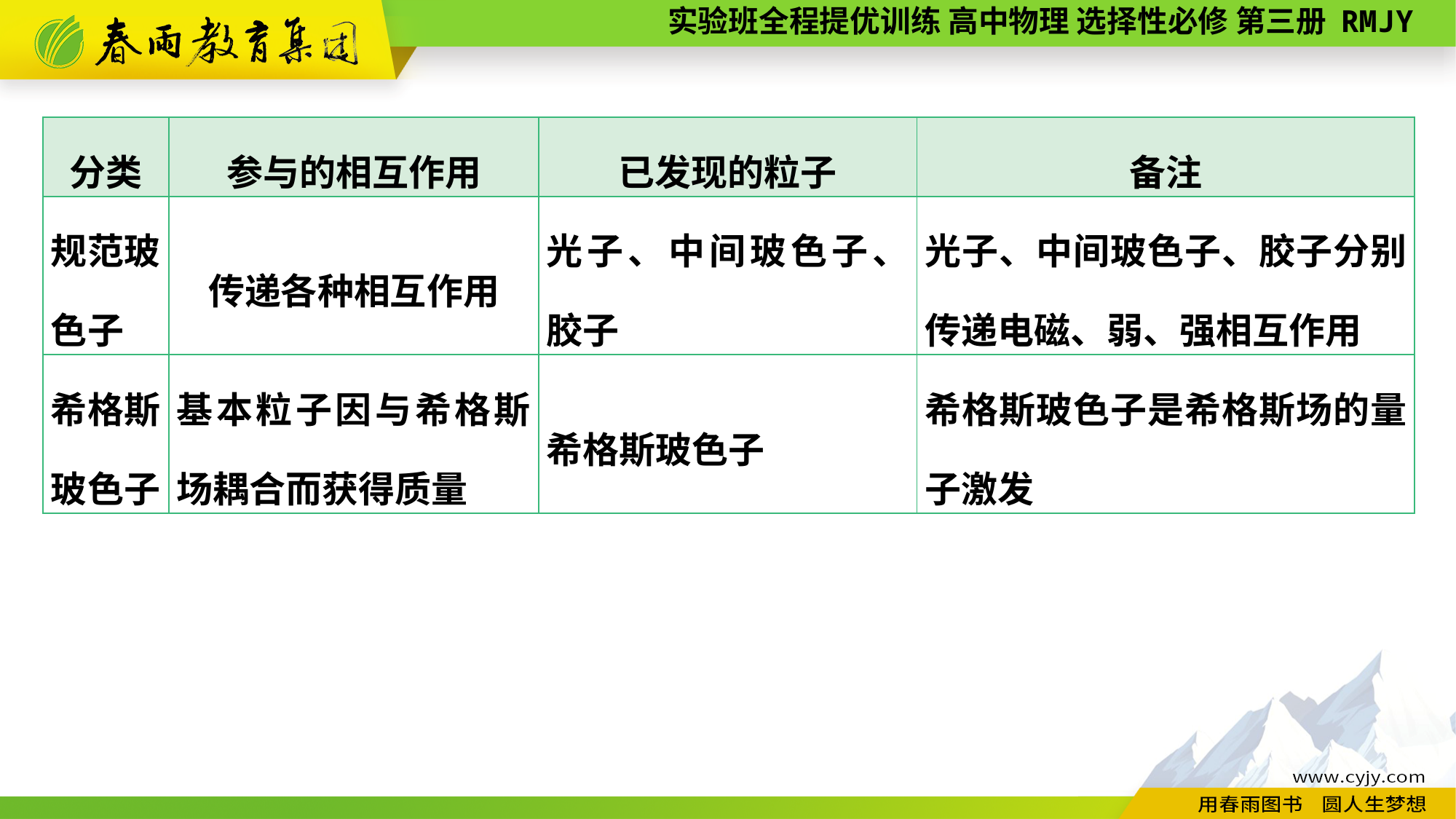

| 分类 | 参与的相互作用 | 已发现的粒子 | 备注 |
| --- | --- | --- | --- |
| 规范玻色子 | 传递各种相互作用 | 光子、中间玻色子、胶子 | 光子、中间玻色子、胶子分别传递电磁、弱、强相互作用 |
| 希格斯玻色子 | 基本粒子因与希格斯场耦合而获得质量 | 希格斯玻色子 | 希格斯玻色子是希格斯场的量子激发 |